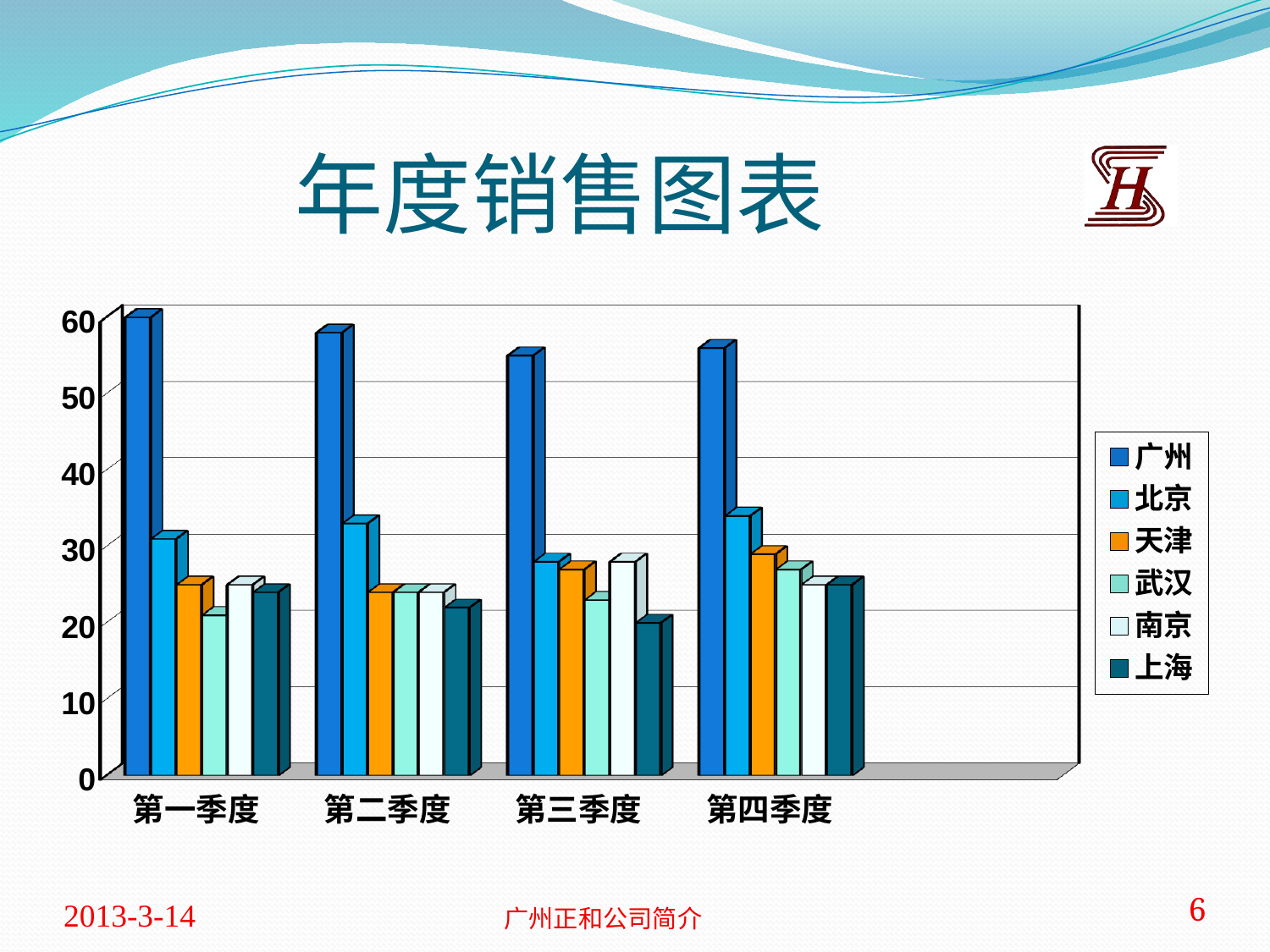

# 年度销售图表

[unsupported chart]

2013-3-14
广州正和公司简介
6